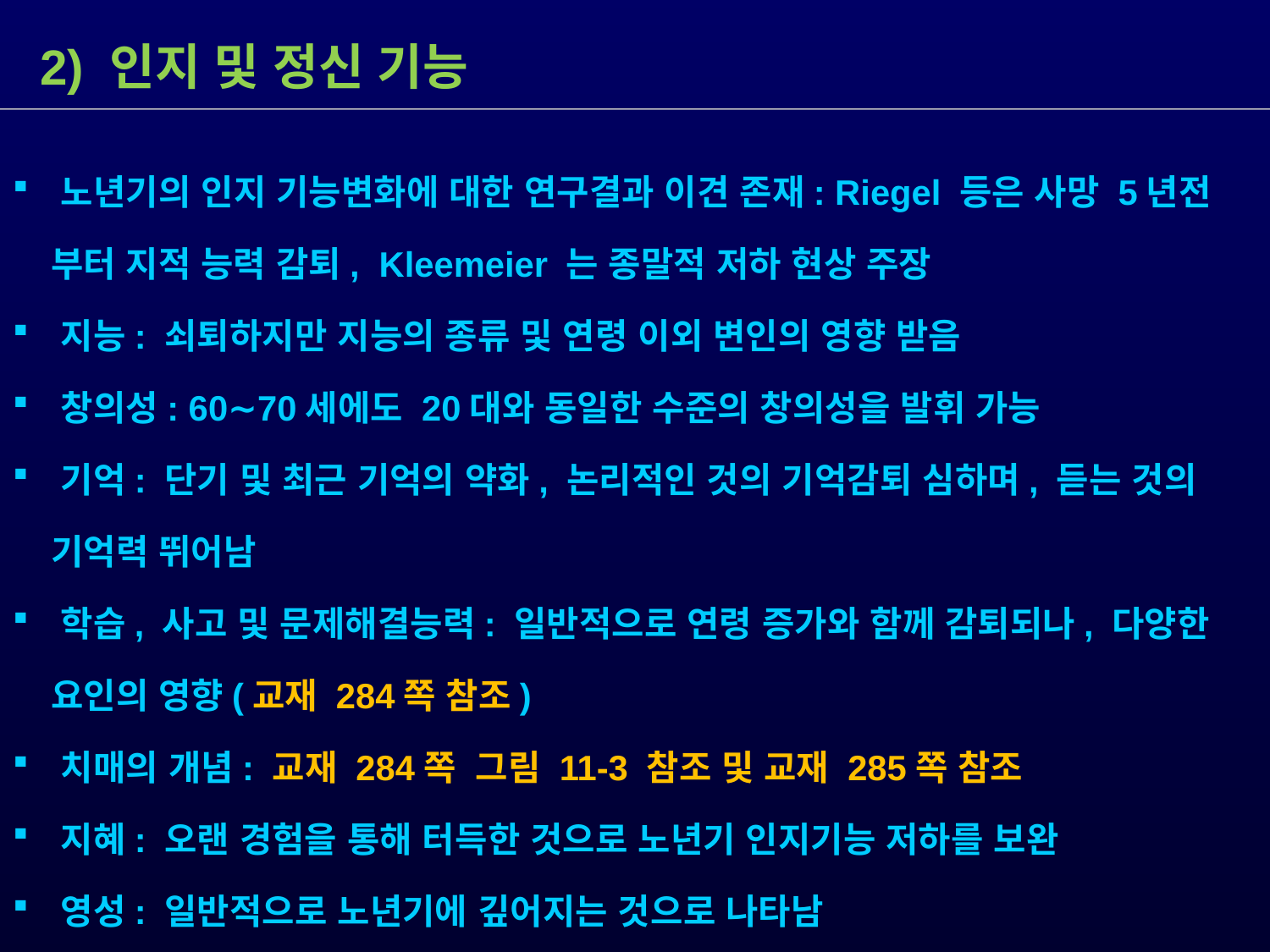

2) 인지 및 정신 기능

 노년기의 인지 기능변화에 대한 연구결과 이견 존재: Riegel 등은 사망 5년전
   부터 지적 능력 감퇴,  Kleemeier 는 종말적 저하 현상 주장
 지능: 쇠퇴하지만 지능의 종류 및 연령 이외 변인의 영향 받음
 창의성: 60∼70세에도 20대와 동일한 수준의 창의성을 발휘 가능
 기억: 단기 및 최근 기억의 약화, 논리적인 것의 기억감퇴 심하며, 듣는 것의
   기억력 뛰어남
 학습, 사고 및 문제해결능력: 일반적으로 연령 증가와 함께 감퇴되나, 다양한
   요인의 영향(교재 284쪽 참조)
 치매의 개념: 교재 284쪽  그림 11-3 참조 및 교재 285쪽 참조
 지혜: 오랜 경험을 통해 터득한 것으로 노년기 인지기능 저하를 보완
 영성: 일반적으로 노년기에 깊어지는 것으로 나타남